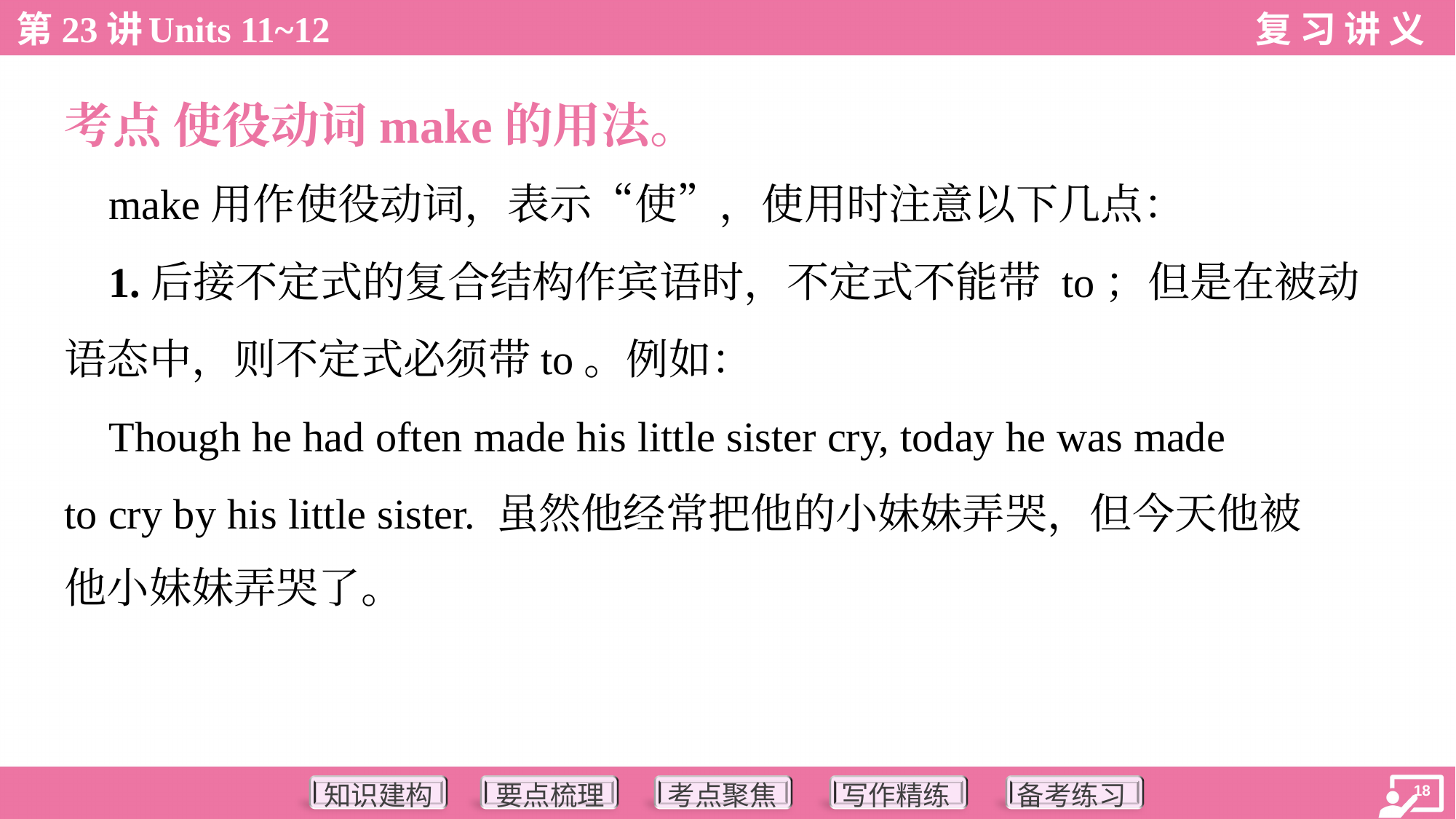

考点 使役动词make的用法。
    make用作使役动词，表示“使”，使用时注意以下几点：
    1.后接不定式的复合结构作宾语时，不定式不能带 to；但是在被动
语态中，则不定式必须带to。例如：
    Though he had often made his little sister cry, today he was made
to cry by his little sister. 虽然他经常把他的小妹妹弄哭，但今天他被
他小妹妹弄哭了。